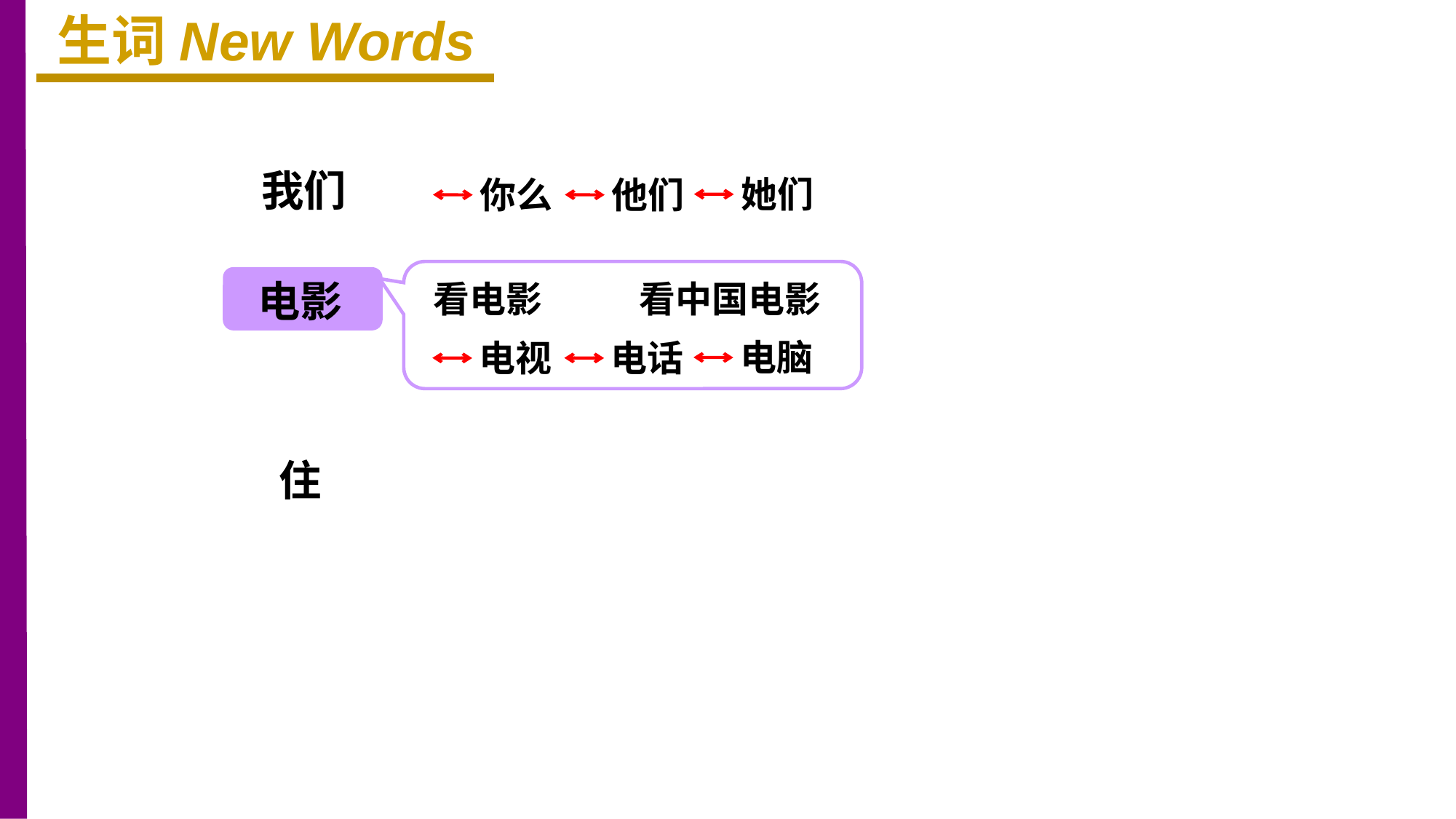

生词New Words
我们
她们
你么
他们

电影
看中国电影
看电影
电脑
电视
电话
住